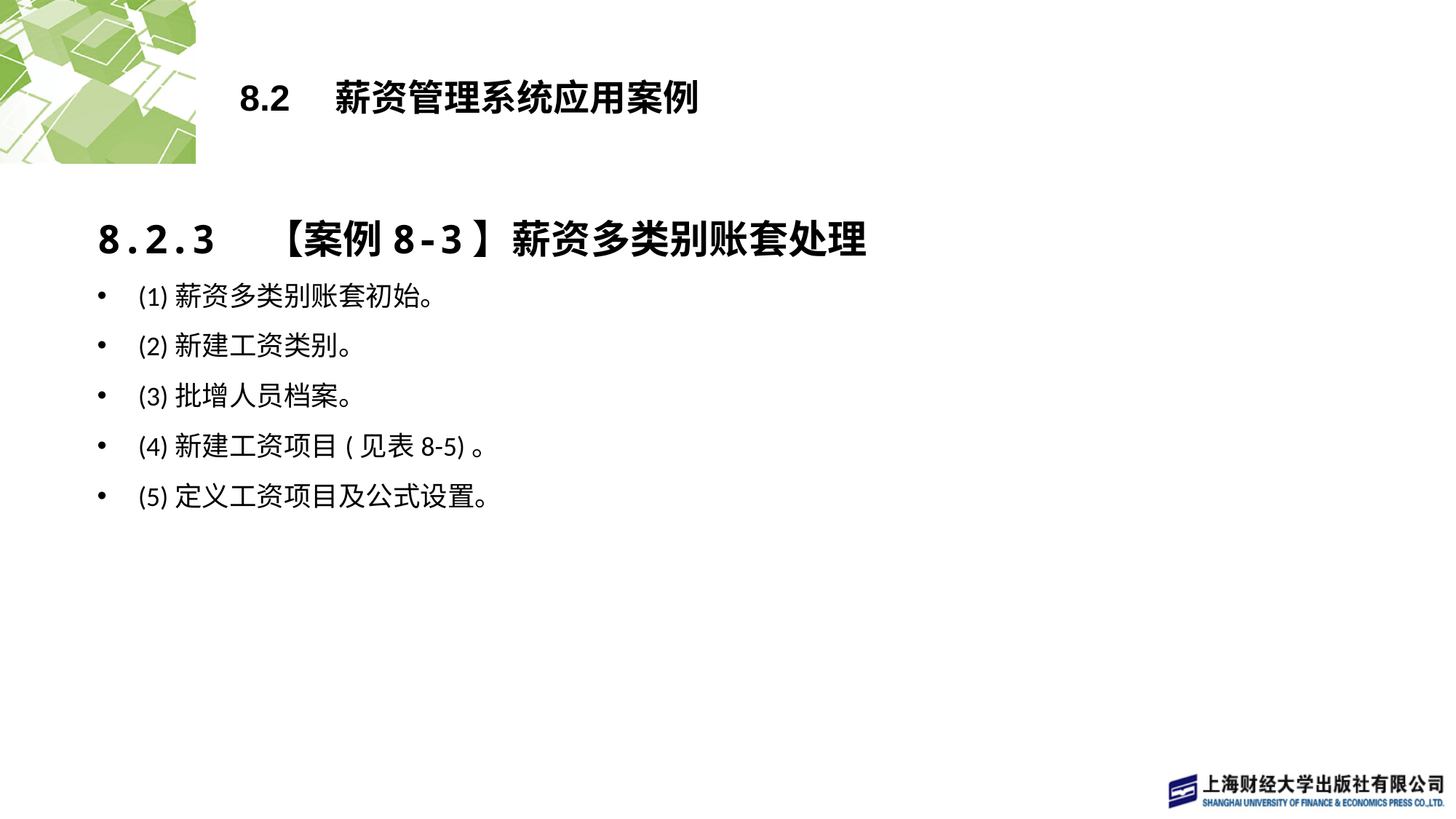

# 8.2　薪资管理系统应用案例
8.2.3　【案例8-3】薪资多类别账套处理
(1)薪资多类别账套初始。
(2)新建工资类别。
(3)批增人员档案。
(4)新建工资项目(见表8-5)。
(5)定义工资项目及公式设置。